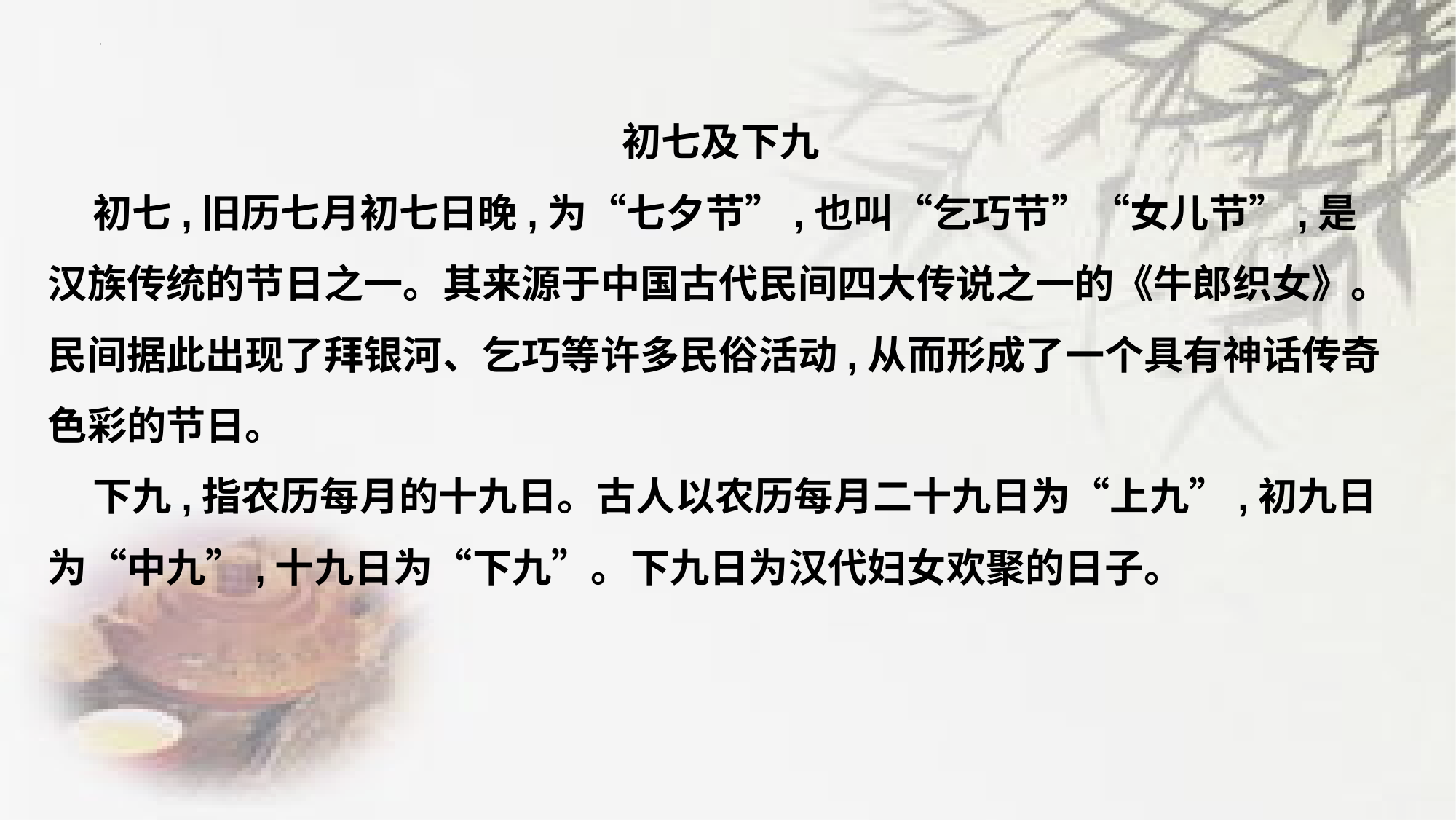

初七及下九
    初七,旧历七月初七日晚,为“七夕节”,也叫“乞巧节”“女儿节”,是汉族传统的节日之一。其来源于中国古代民间四大传说之一的《牛郎织女》。民间据此出现了拜银河、乞巧等许多民俗活动,从而形成了一个具有神话传奇色彩的节日。
    下九,指农历每月的十九日。古人以农历每月二十九日为“上九”,初九日为“中九”,十九日为“下九”。下九日为汉代妇女欢聚的日子。